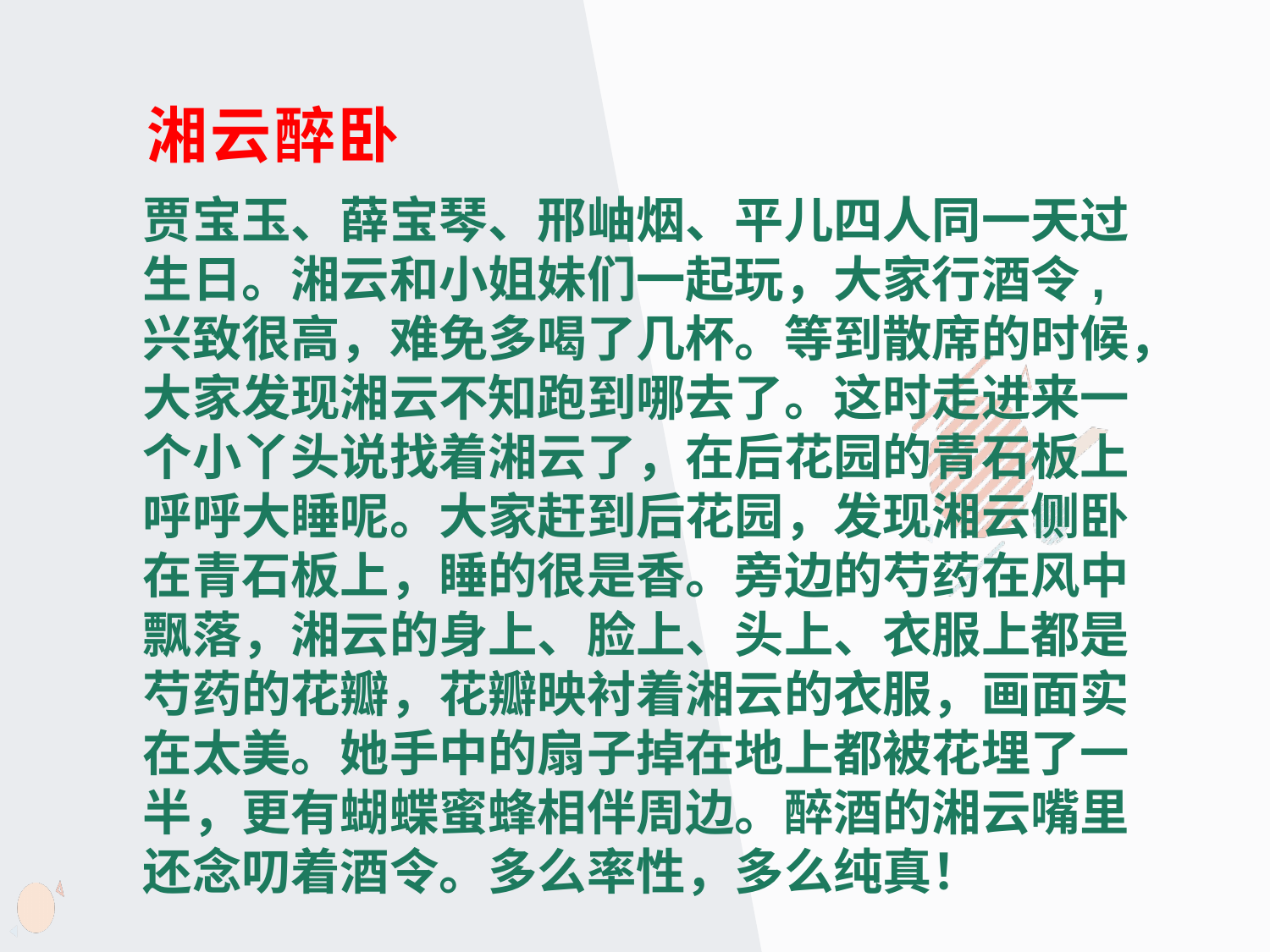

湘云醉卧
贾宝玉、薛宝琴、邢岫烟、平儿四人同一天过生日。湘云和小姐妹们一起玩，大家行酒令,兴致很高，难免多喝了几杯。等到散席的时候，大家发现湘云不知跑到哪去了。这时走进来一个小丫头说找着湘云了，在后花园的青石板上呼呼大睡呢。大家赶到后花园，发现湘云侧卧在青石板上，睡的很是香。旁边的芍药在风中飘落，湘云的身上、脸上、头上、衣服上都是芍药的花瓣，花瓣映衬着湘云的衣服，画面实在太美。她手中的扇子掉在地上都被花埋了一半，更有蝴蝶蜜蜂相伴周边。醉酒的湘云嘴里还念叨着酒令。多么率性，多么纯真！